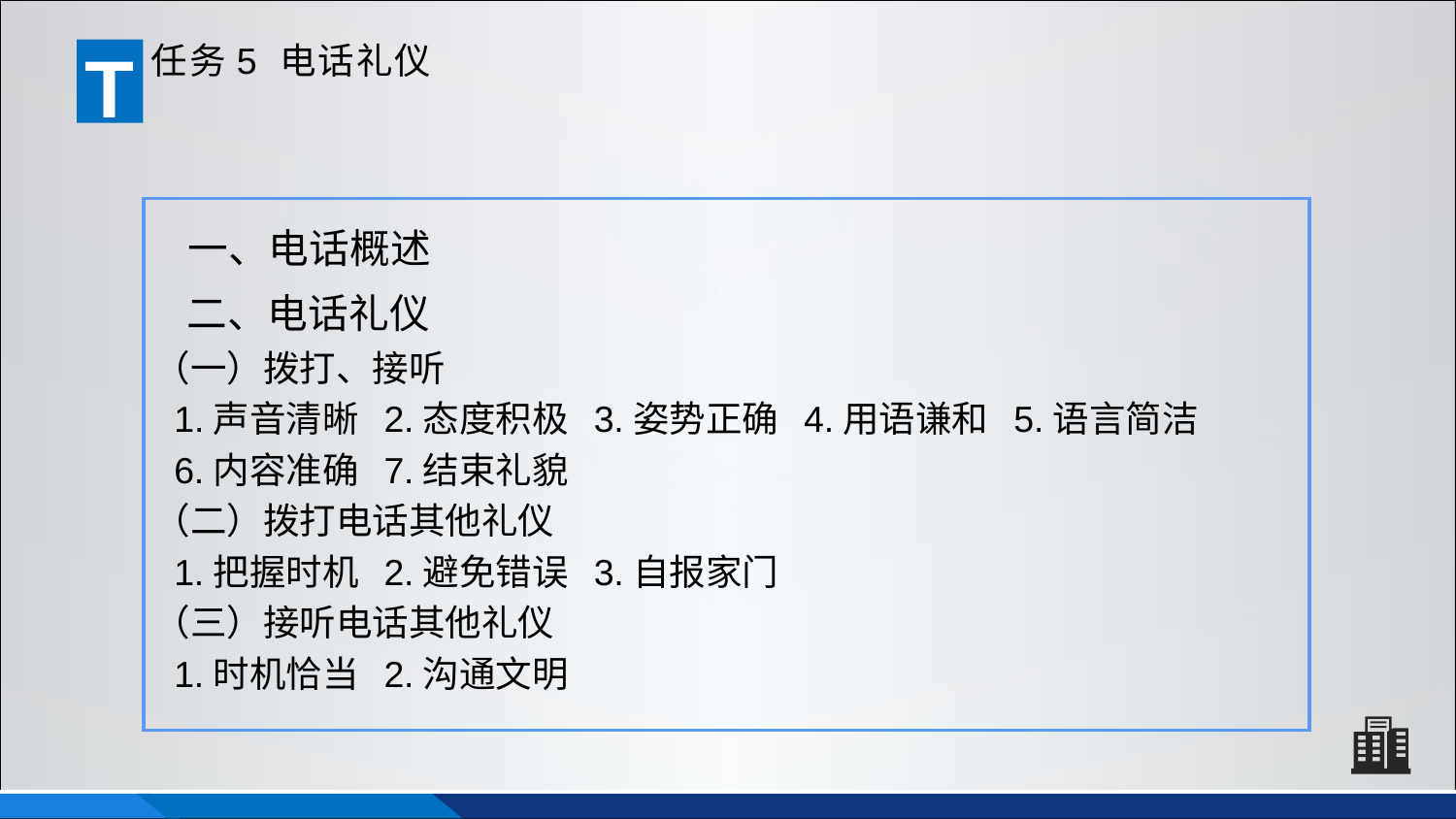

T
任务5 电话礼仪

一、电话概述
二、电话礼仪
（一）拨打、接听
  1.声音清晰  2.态度积极  3.姿势正确  4.用语谦和  5.语言简洁
  6.内容准确  7.结束礼貌
（二）拨打电话其他礼仪
  1.把握时机  2.避免错误  3.自报家门
（三）接听电话其他礼仪
  1.时机恰当  2.沟通文明